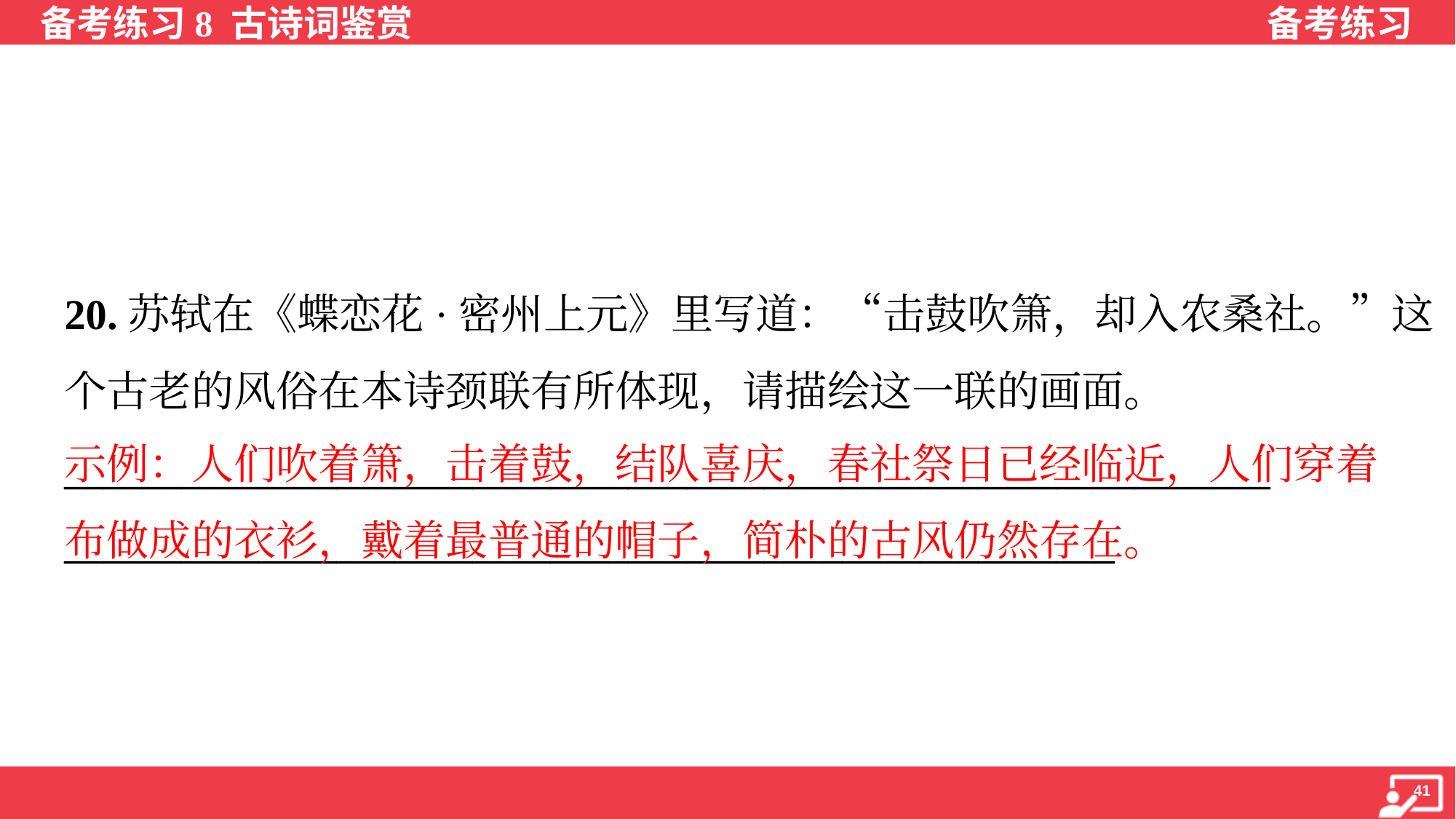

20.苏轼在《蝶恋花·密州上元》里写道：“击鼓吹箫，却入农桑社。”这
个古老的风俗在本诗颈联有所体现，请描绘这一联的画面。
______________________________________________________________
______________________________________________________
示例：人们吹着箫，击着鼓，结队喜庆，春社祭日已经临近，人们穿着布做成的衣衫，戴着最普通的帽子，简朴的古风仍然存在。